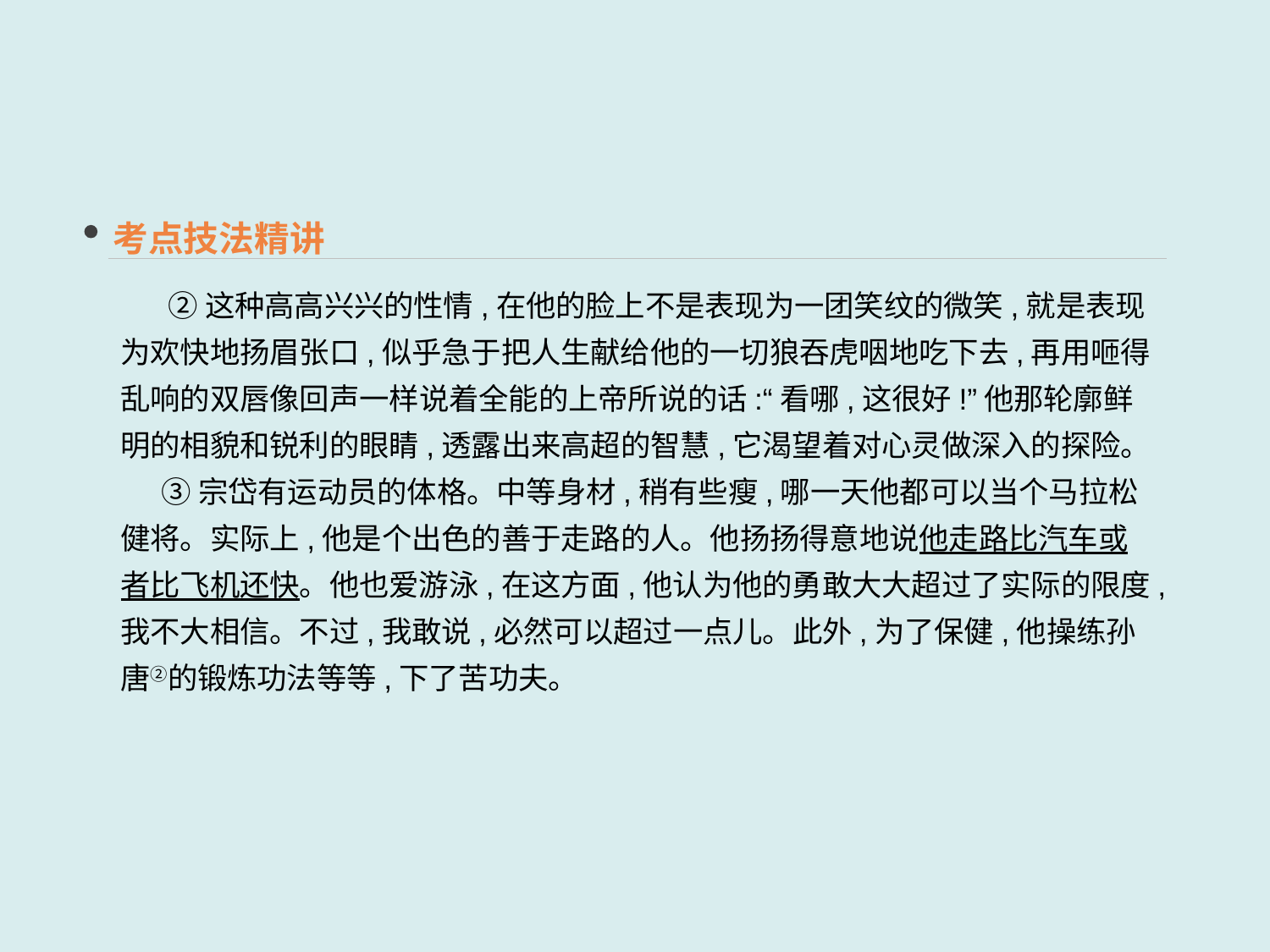

考点技法精讲

       ②这种高高兴兴的性情,在他的脸上不是表现为一团笑纹的微笑,就是表现为欢快地扬眉张口,似乎急于把人生献给他的一切狼吞虎咽地吃下去,再用咂得乱响的双唇像回声一样说着全能的上帝所说的话:“看哪,这很好!”他那轮廓鲜明的相貌和锐利的眼睛,透露出来高超的智慧,它渴望着对心灵做深入的探险。
      ③宗岱有运动员的体格。中等身材,稍有些瘦,哪一天他都可以当个马拉松健将。实际上,他是个出色的善于走路的人。他扬扬得意地说他走路比汽车或者比飞机还快。他也爱游泳,在这方面,他认为他的勇敢大大超过了实际的限度,我不大相信。不过,我敢说,必然可以超过一点儿。此外,为了保健,他操练孙唐②的锻炼功法等等,下了苦功夫。